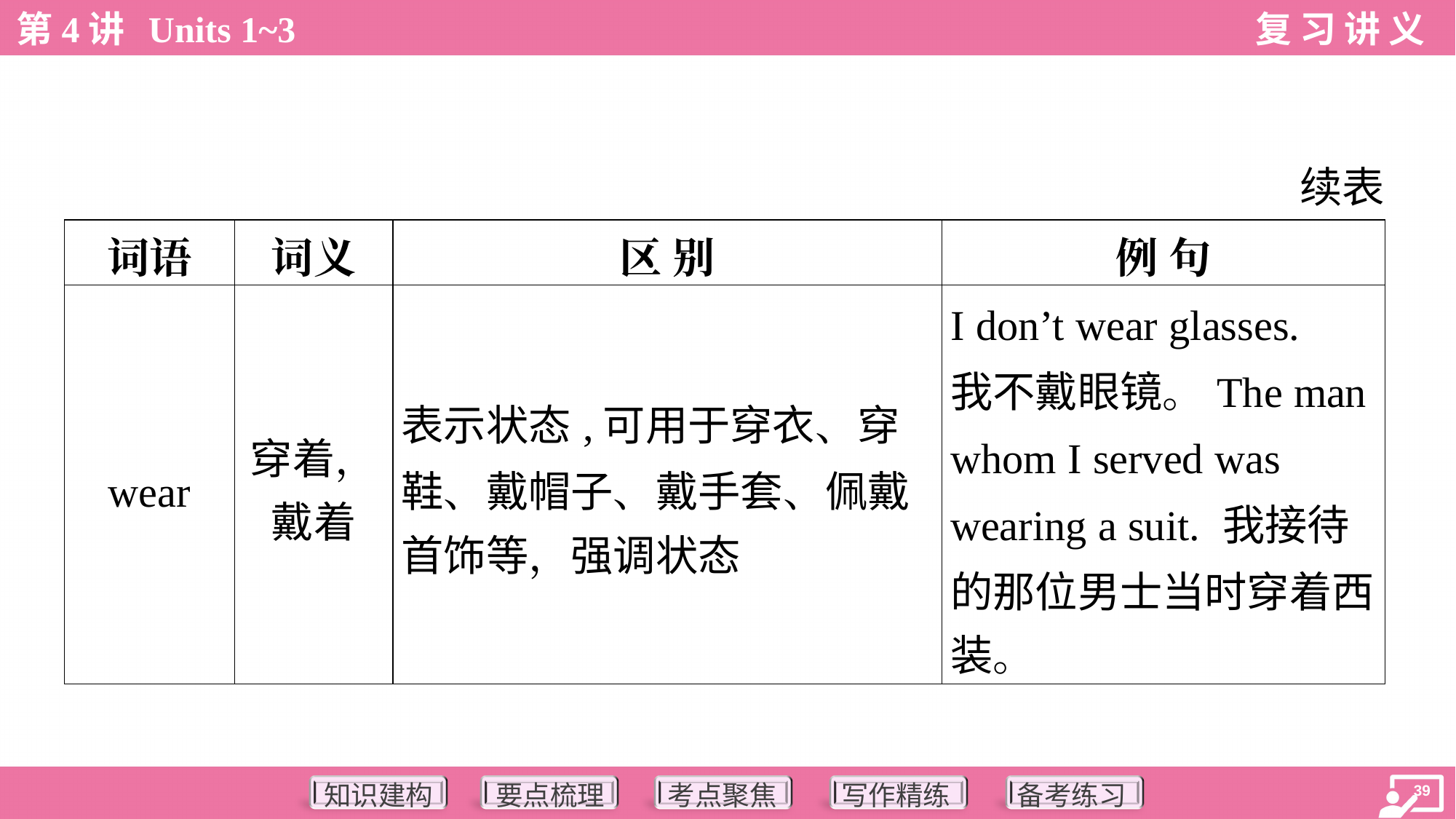

续表
| 词语 | 词义 | 区 别 | 例 句 |
| --- | --- | --- | --- |
| wear | 穿着， 戴着 | 表示状态,可用于穿衣、穿 鞋、戴帽子、戴手套、佩戴 首饰等，强调状态 | I don’t wear glasses. 我不戴眼镜。The man whom I served was wearing a suit. 我接待 的那位男士当时穿着西 装。 |